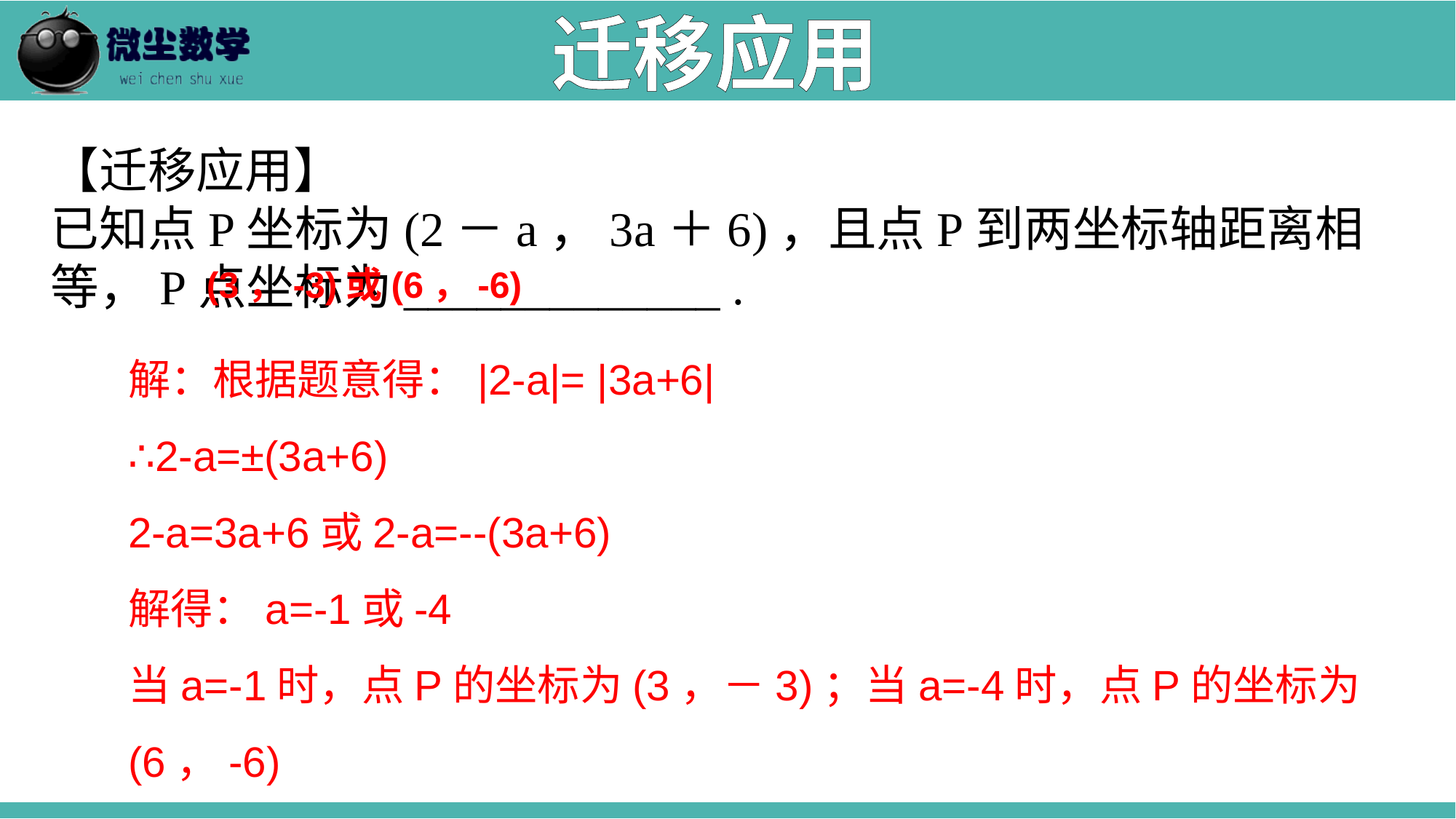

迁移应用
【迁移应用】
已知点P坐标为(2－a，3a＋6)，且点P到两坐标轴距离相等，P点坐标为_____________ .
(3，-3)或(6，-6)
解：根据题意得：|2-a|= |3a+6|
∴2-a=±(3a+6)
2-a=3a+6或2-a=--(3a+6)
解得：a=-1或-4
当a=-1时，点P的坐标为(3，－3)；当a=-4时，点P的坐标为(6，-6)